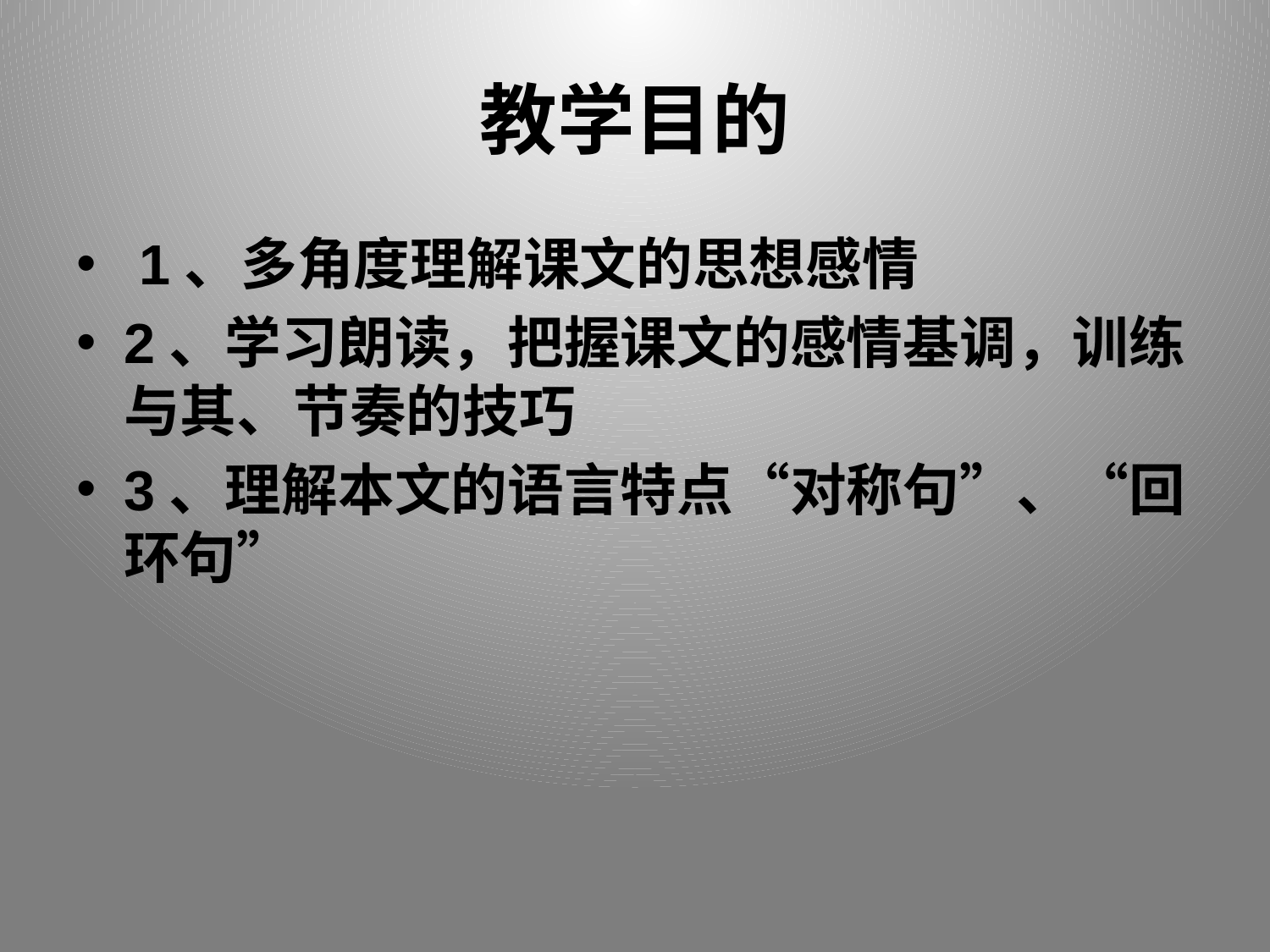

# 教学目的
 1、多角度理解课文的思想感情
2、学习朗读，把握课文的感情基调，训练与其、节奏的技巧
3、理解本文的语言特点“对称句”、“回环句”